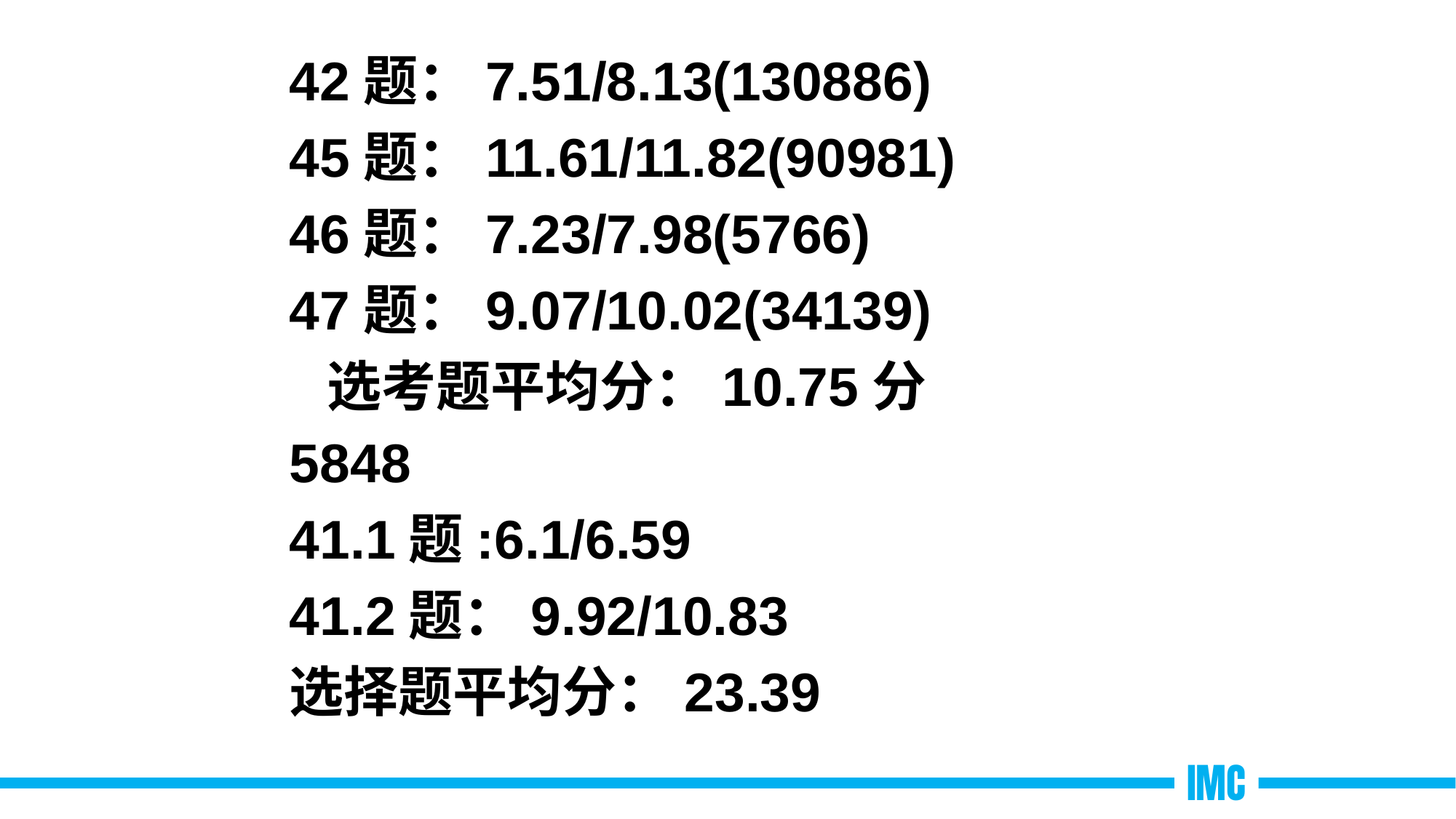

42题：7.51/8.13(130886)
45题：11.61/11.82(90981)
46题：7.23/7.98(5766)
47题：9.07/10.02(34139)
  选考题平均分：10.75分
5848
41.1题:6.1/6.59
41.2题：9.92/10.83
选择题平均分：23.39
#